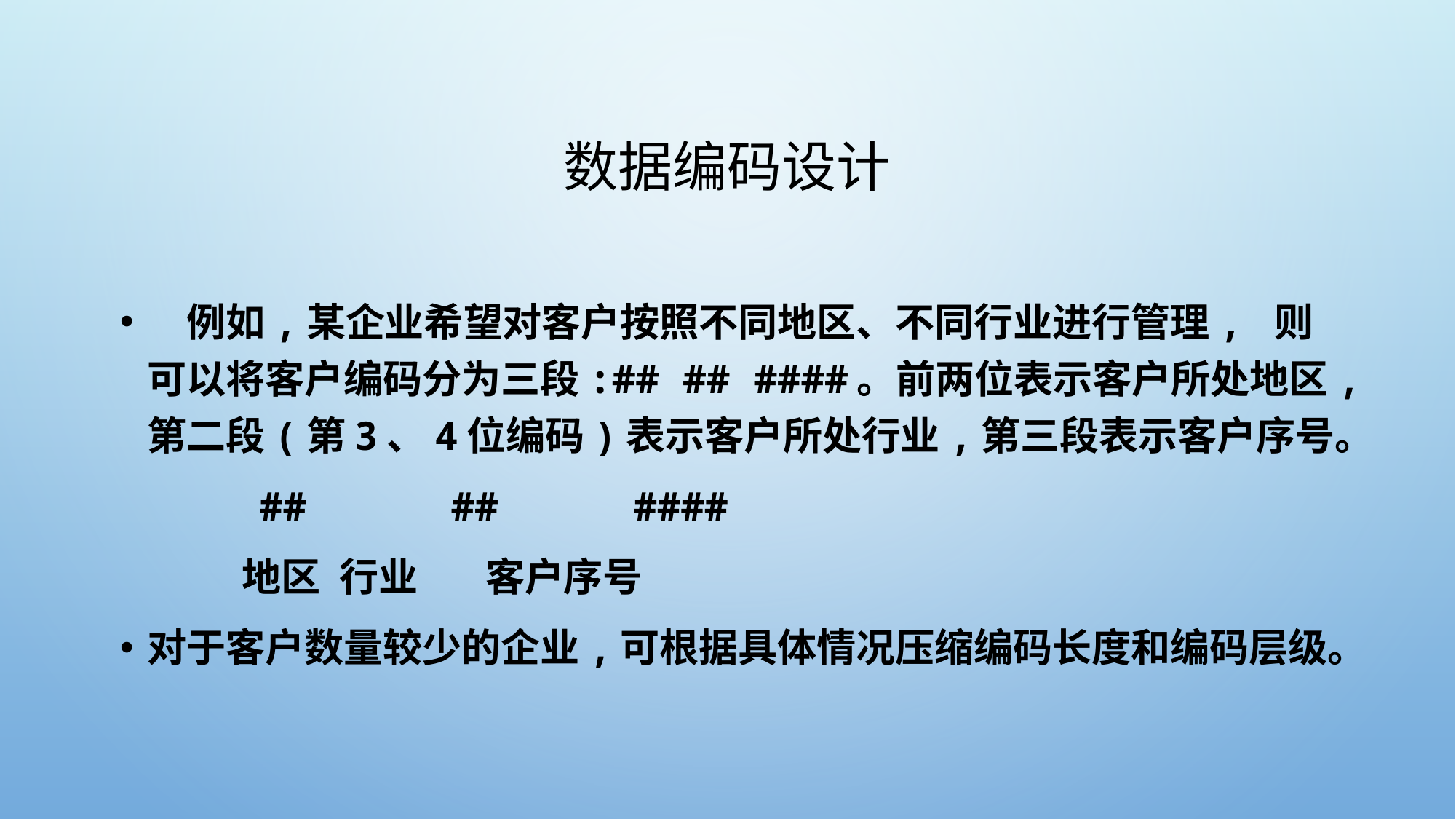

# 数据编码设计
　例如,某企业希望对客户按照不同地区、不同行业进行管理, 则可以将客户编码分为三段:## ## ####。前两位表示客户所处地区,第二段(第3、4位编码)表示客户所处行业,第三段表示客户序号。
　　    ##　　　 ##　　　####
　　   地区	行业	     客户序号
对于客户数量较少的企业,可根据具体情况压缩编码长度和编码层级。